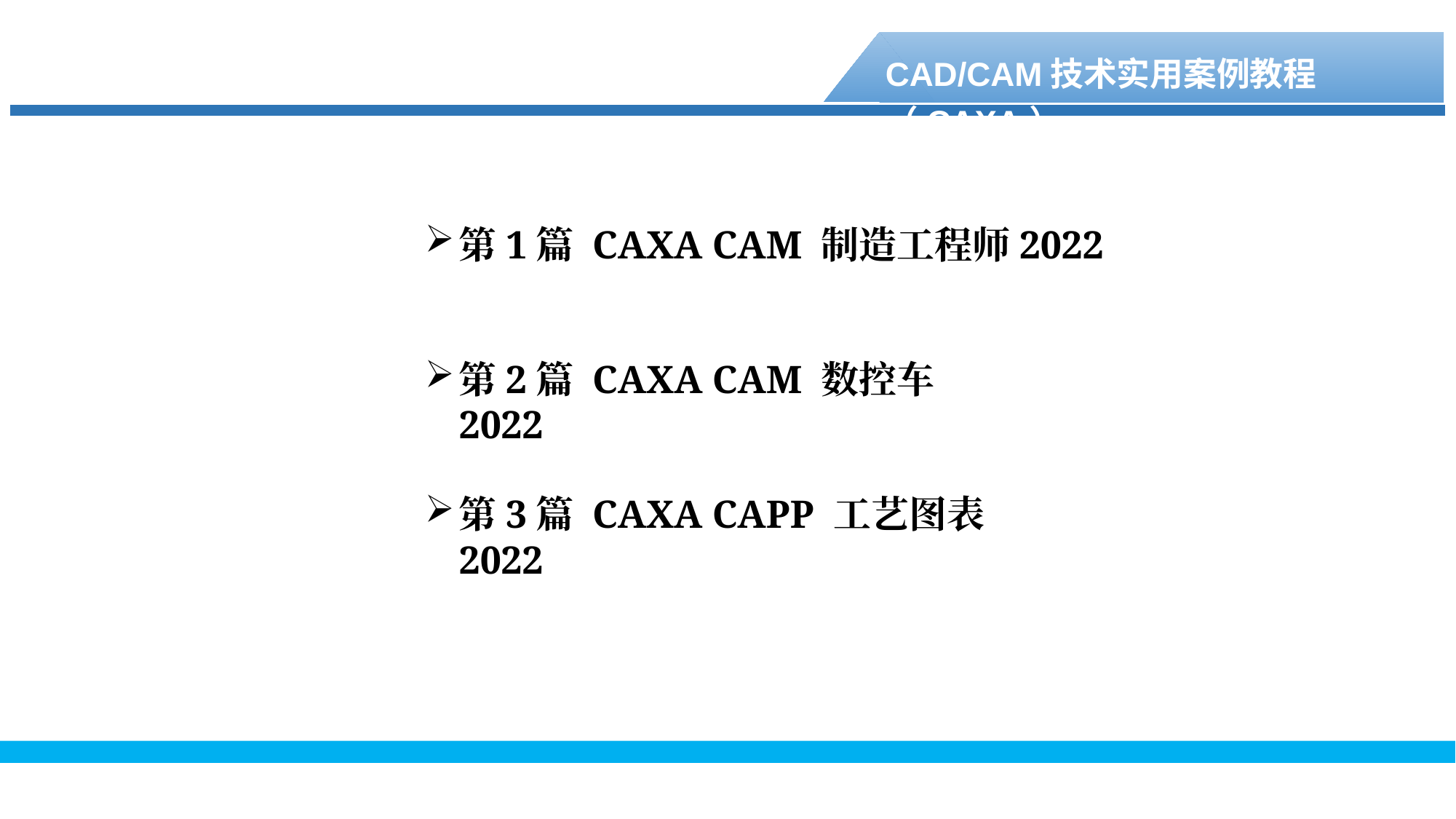

CAD/CAM技术实用案例教程（CAXA）
第1篇 CAXA CAM 制造工程师2022
第2篇 CAXA CAM 数控车2022
第3篇 CAXA CAPP 工艺图表2022